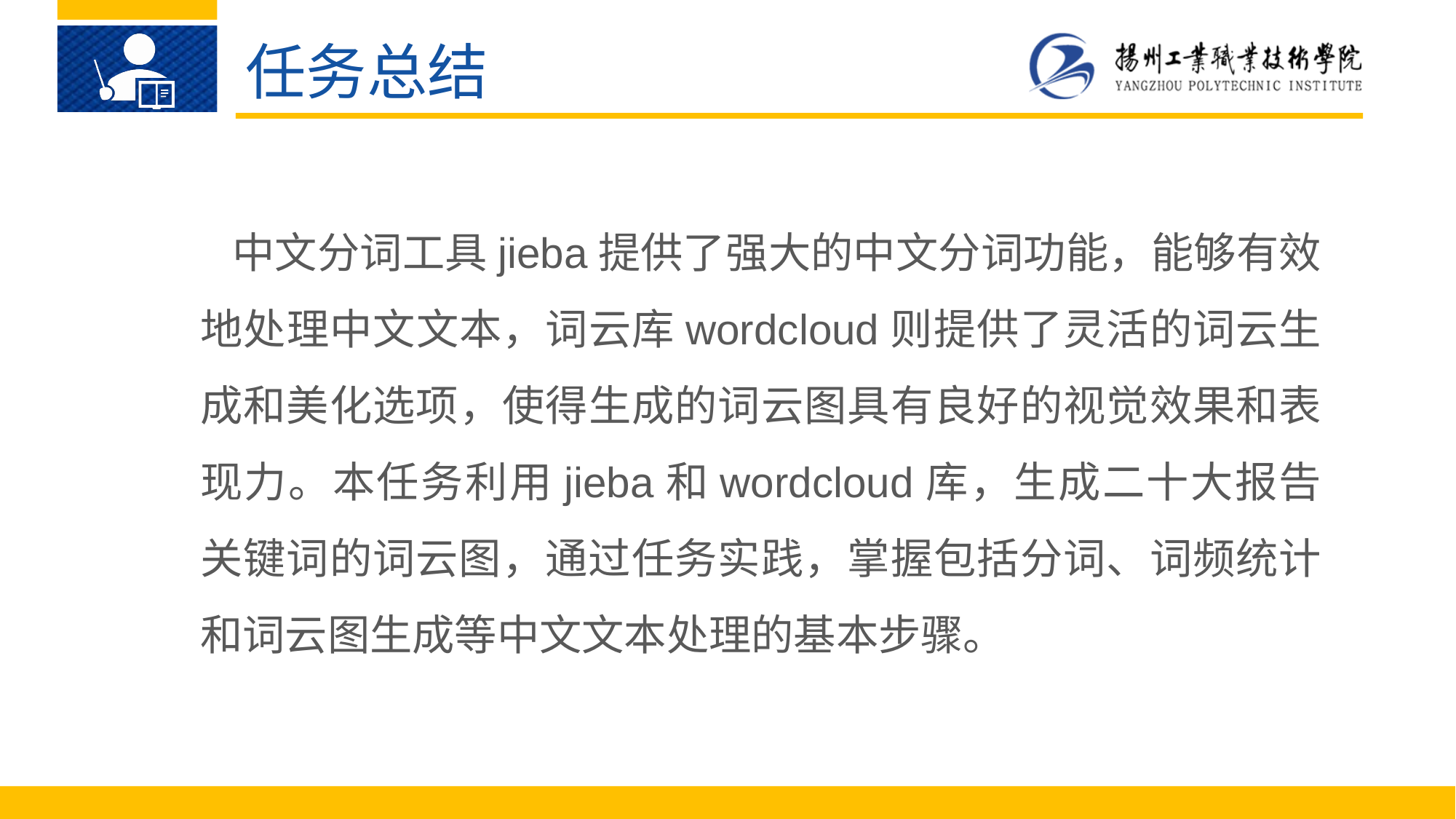

任务总结
中文分词工具jieba提供了强大的中文分词功能，能够有效地处理中文文本，词云库wordcloud则提供了灵活的词云生成和美化选项，使得生成的词云图具有良好的视觉效果和表现力。本任务利用jieba和wordcloud库，生成二十大报告关键词的词云图，通过任务实践，掌握包括分词、词频统计和词云图生成等中文文本处理的基本步骤。